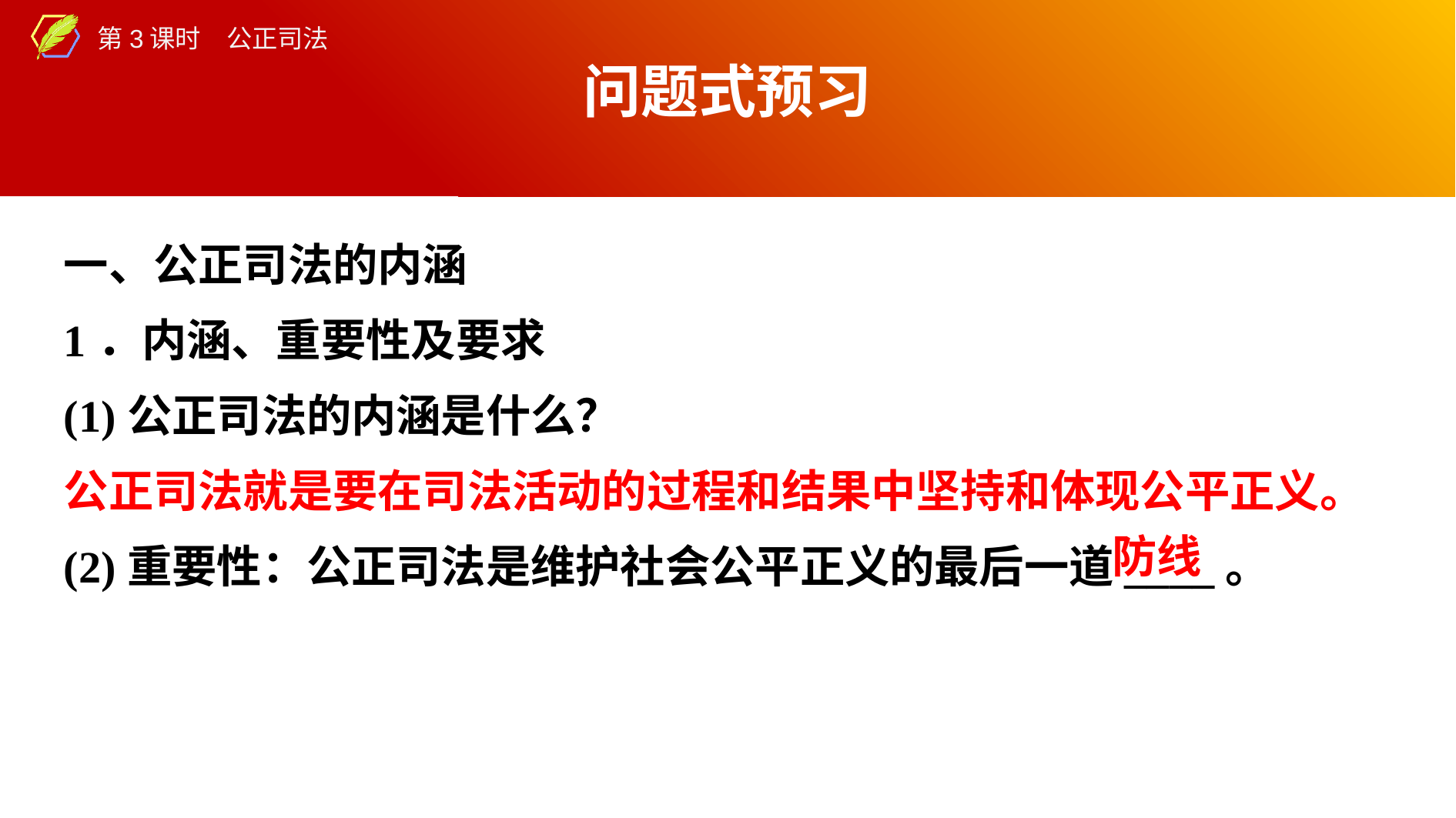

问题式预习
一、公正司法的内涵
1．内涵、重要性及要求
(1)公正司法的内涵是什么？
公正司法就是要在司法活动的过程和结果中坚持和体现公平正义。
(2)重要性：公正司法是维护社会公平正义的最后一道____。
防线